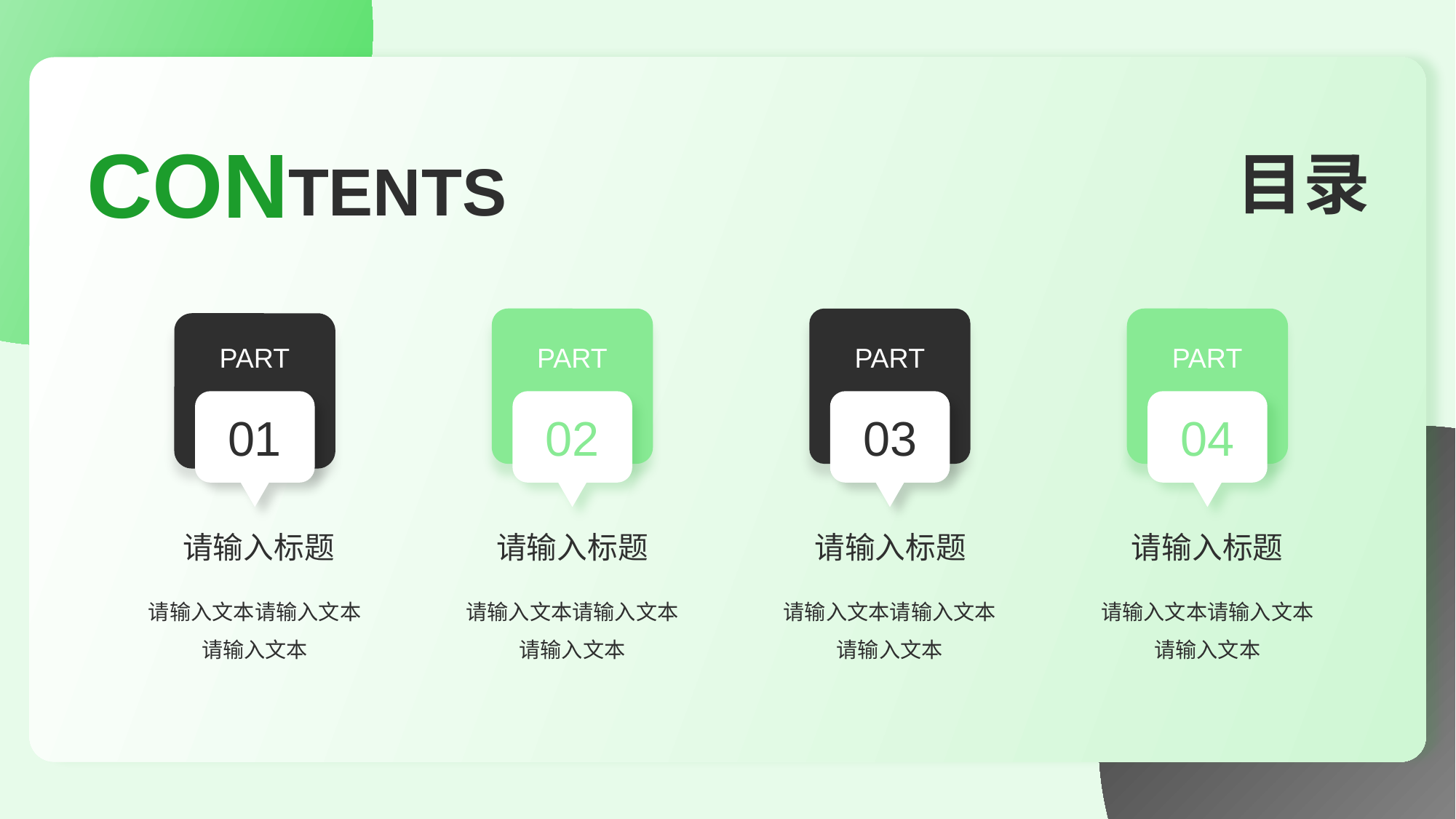

PART

02

PART

03

PART

04

PART
01
01
请输入标题
请输入标题
请输入标题
请输入标题
请输入文本请输入文本
请输入文本
请输入文本请输入文本
请输入文本
请输入文本请输入文本
请输入文本
请输入文本请输入文本
请输入文本